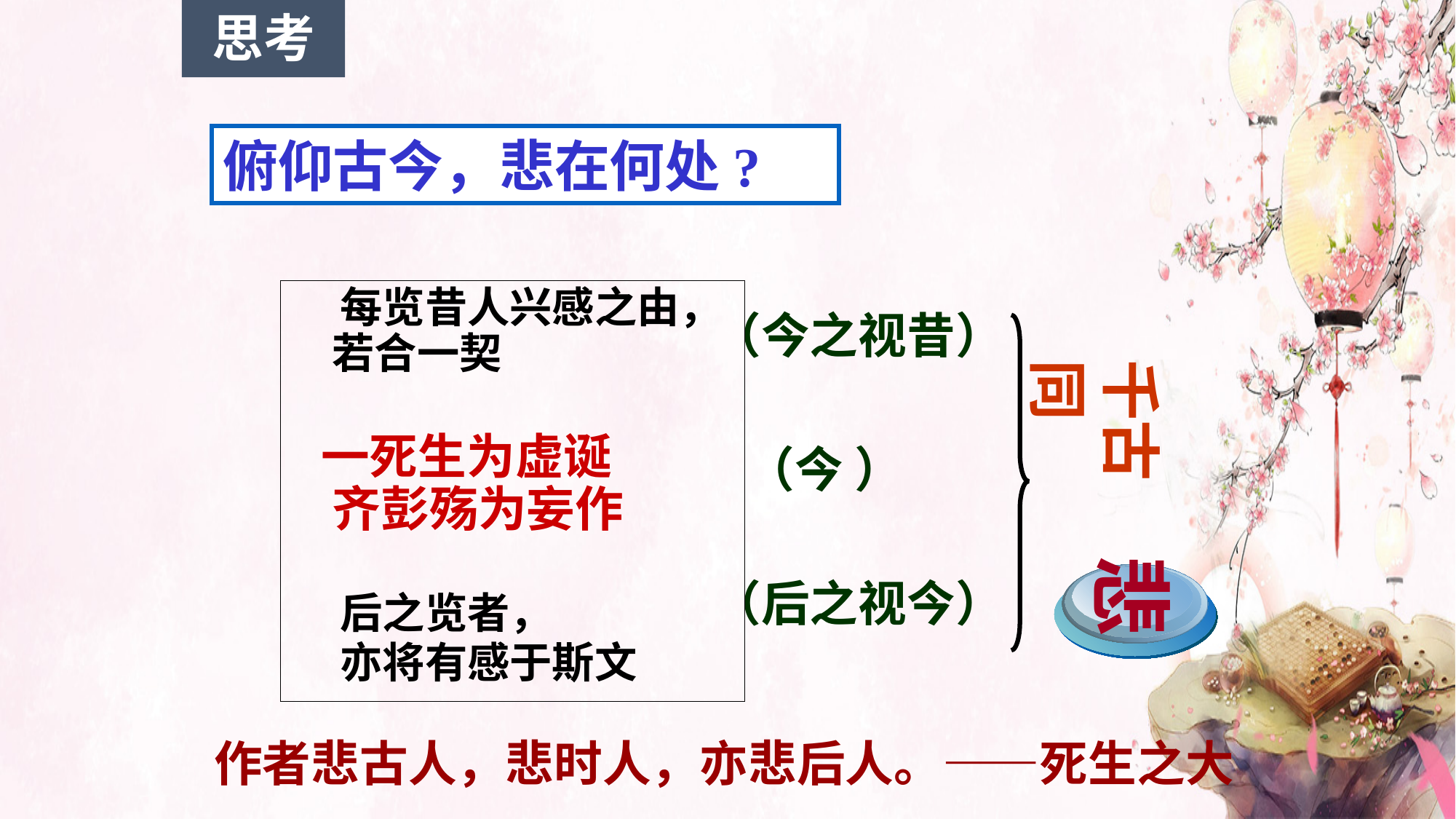

思考
俯仰古今，悲在何处?
    每览昔人兴感之由，若合一契

  一死生为虚诞        齐彭殇为妄作

    后之览者，
    亦将有感于斯文
（今之视昔）

  （今 ）

（后之视今）

千古同

悲

作者悲古人，悲时人，亦悲后人。——死生之大